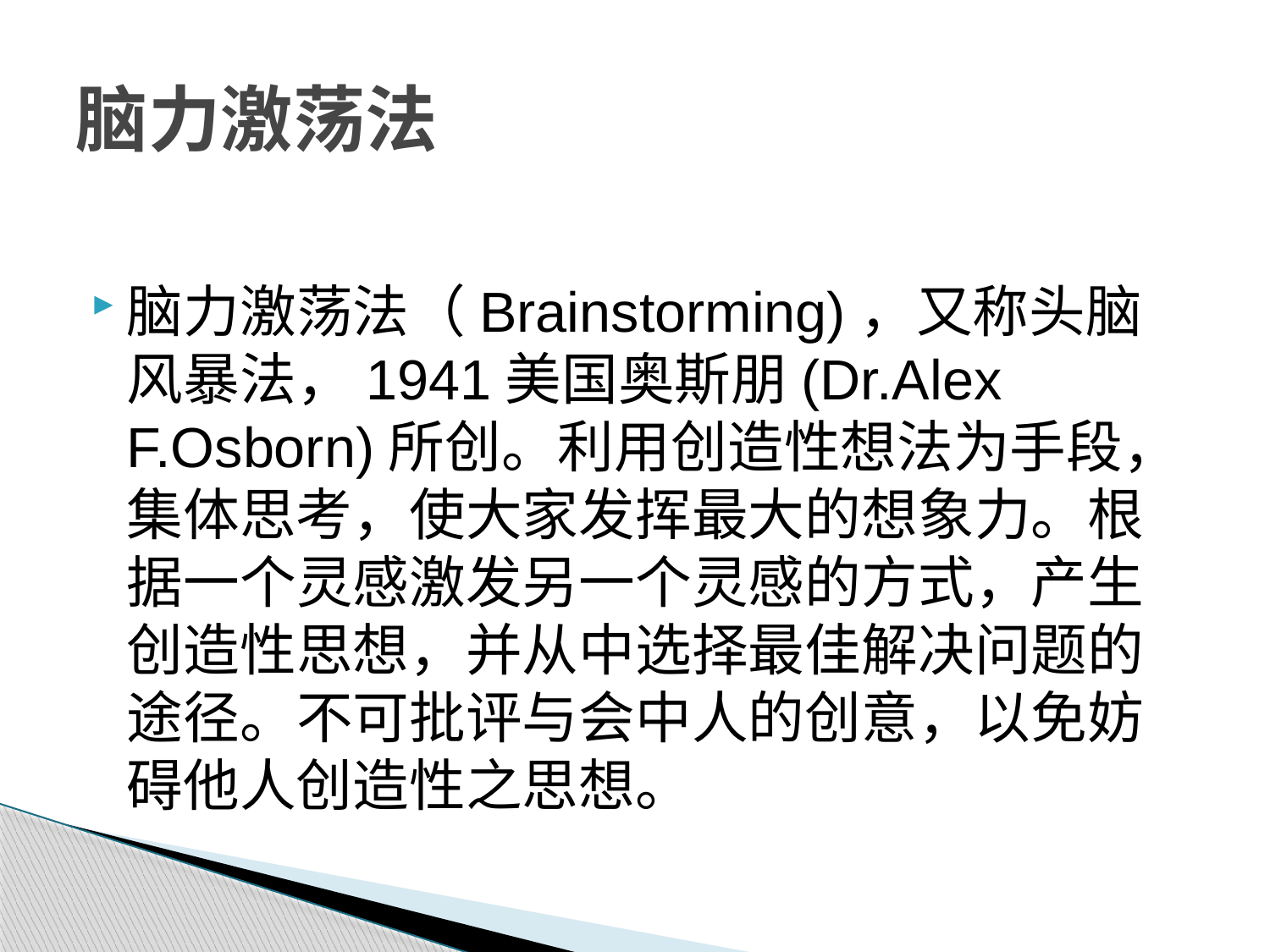

# 脑力激荡法

脑力激荡法（Brainstorming)，又称头脑风暴法，1941美国奥斯朋(Dr.Alex F.Osborn)所创。利用创造性想法为手段，集体思考，使大家发挥最大的想象力。根据一个灵感激发另一个灵感的方式，产生创造性思想，并从中选择最佳解决问题的途径。不可批评与会中人的创意，以免妨碍他人创造性之思想。